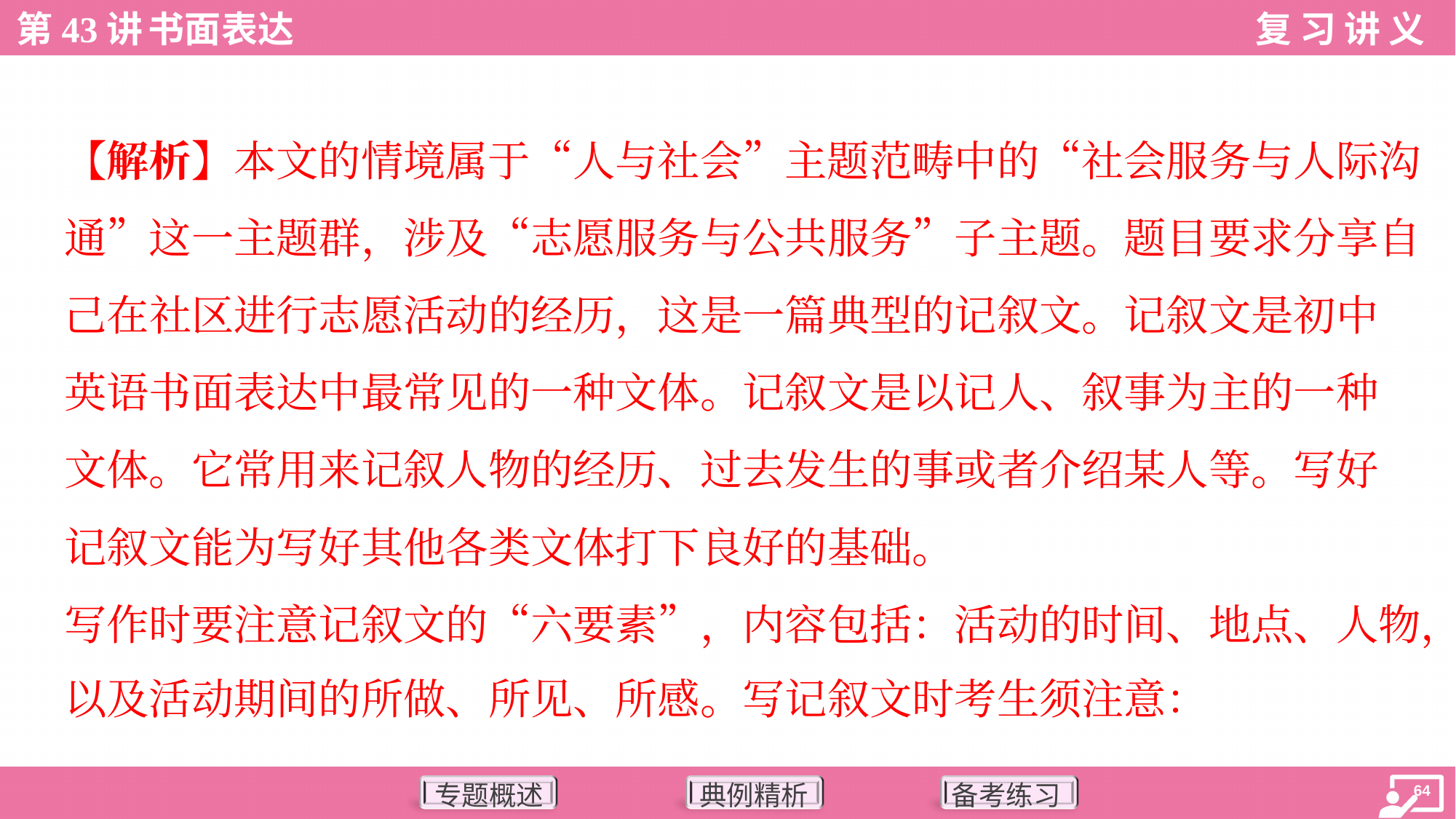

【解析】本文的情境属于“人与社会”主题范畴中的“社会服务与人际沟
通”这一主题群，涉及“志愿服务与公共服务”子主题。题目要求分享自
己在社区进行志愿活动的经历，这是一篇典型的记叙文。记叙文是初中
英语书面表达中最常见的一种文体。记叙文是以记人、叙事为主的一种
文体。它常用来记叙人物的经历、过去发生的事或者介绍某人等。写好
记叙文能为写好其他各类文体打下良好的基础。
写作时要注意记叙文的“六要素”，内容包括：活动的时间、地点、人物，
以及活动期间的所做、所见、所感。写记叙文时考生须注意：